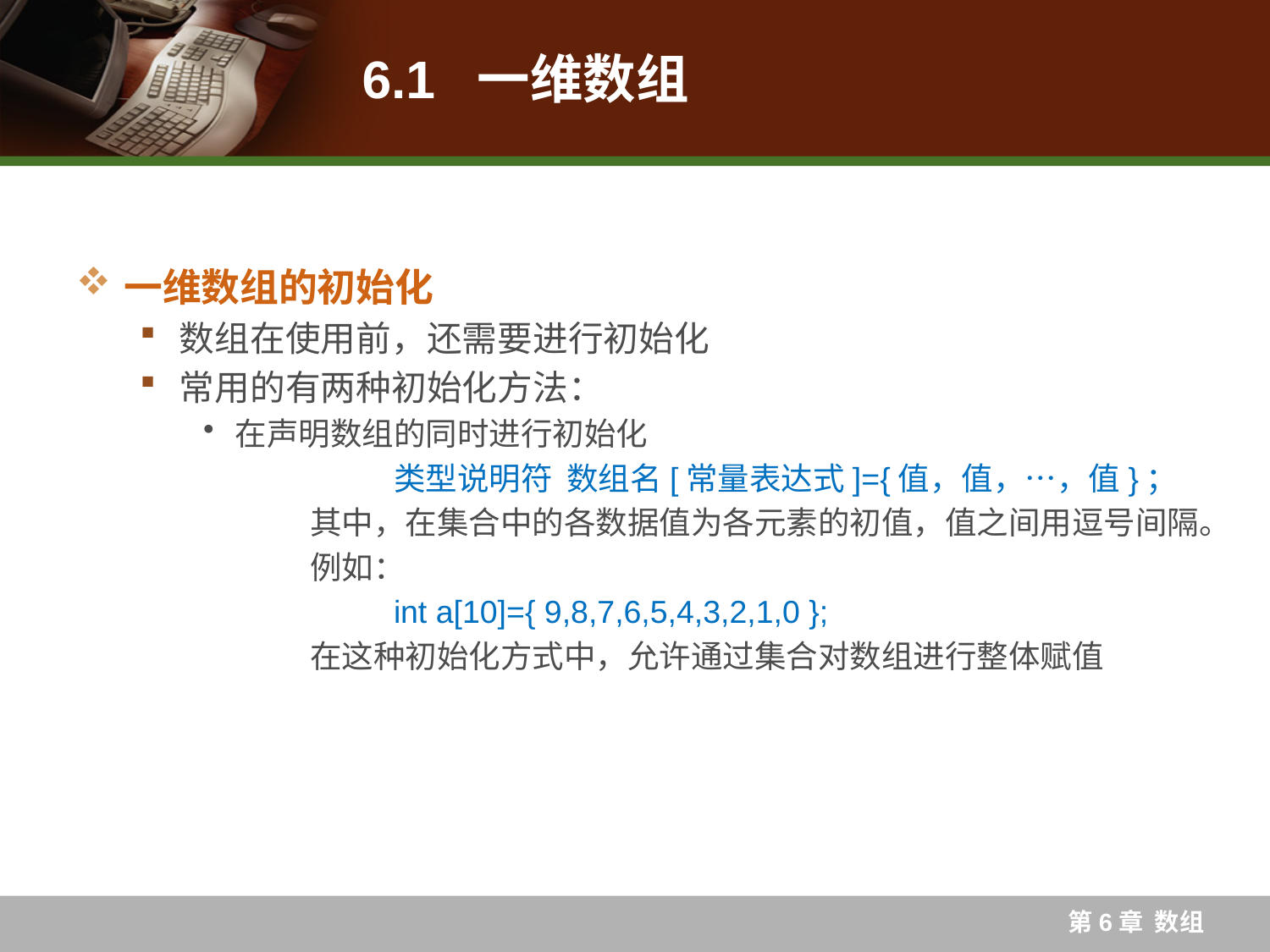

# 6.1  一维数组
一维数组的初始化
数组在使用前，还需要进行初始化
常用的有两种初始化方法：
在声明数组的同时进行初始化
		类型说明符  数组名[常量表达式]={值，值，…，值}；
	     其中，在集合中的各数据值为各元素的初值，值之间用逗号间隔。
	     例如：
		int a[10]={ 9,8,7,6,5,4,3,2,1,0 };
	     在这种初始化方式中，允许通过集合对数组进行整体赋值
第6章  数组